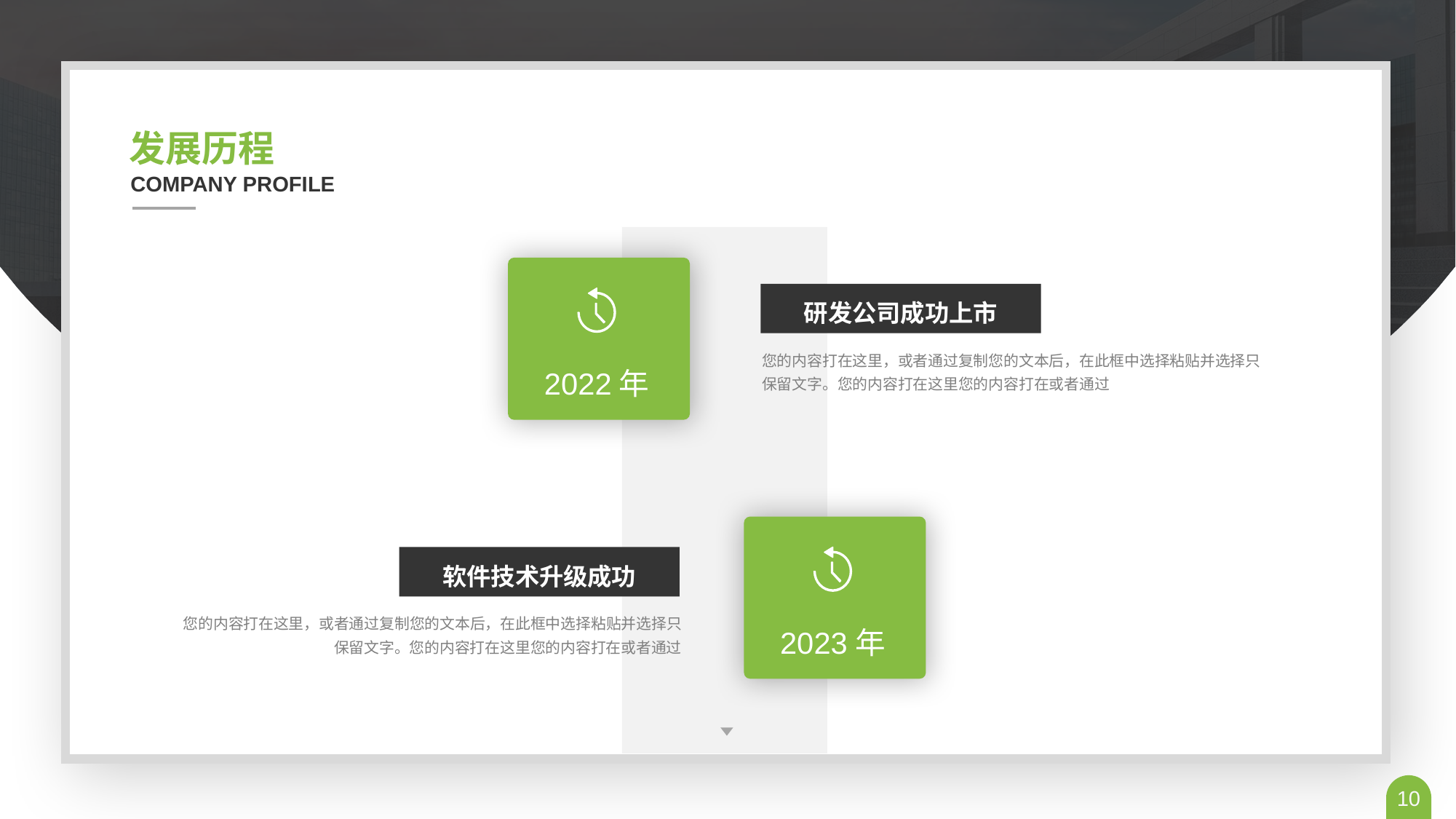

发展历程
COMPANY PROFILE

2022年

研发公司成功上市
您的内容打在这里，或者通过复制您的文本后，在此框中选择粘贴并选择只保留文字。您的内容打在这里您的内容打在或者通过

2023年

软件技术升级成功
您的内容打在这里，或者通过复制您的文本后，在此框中选择粘贴并选择只保留文字。您的内容打在这里您的内容打在或者通过